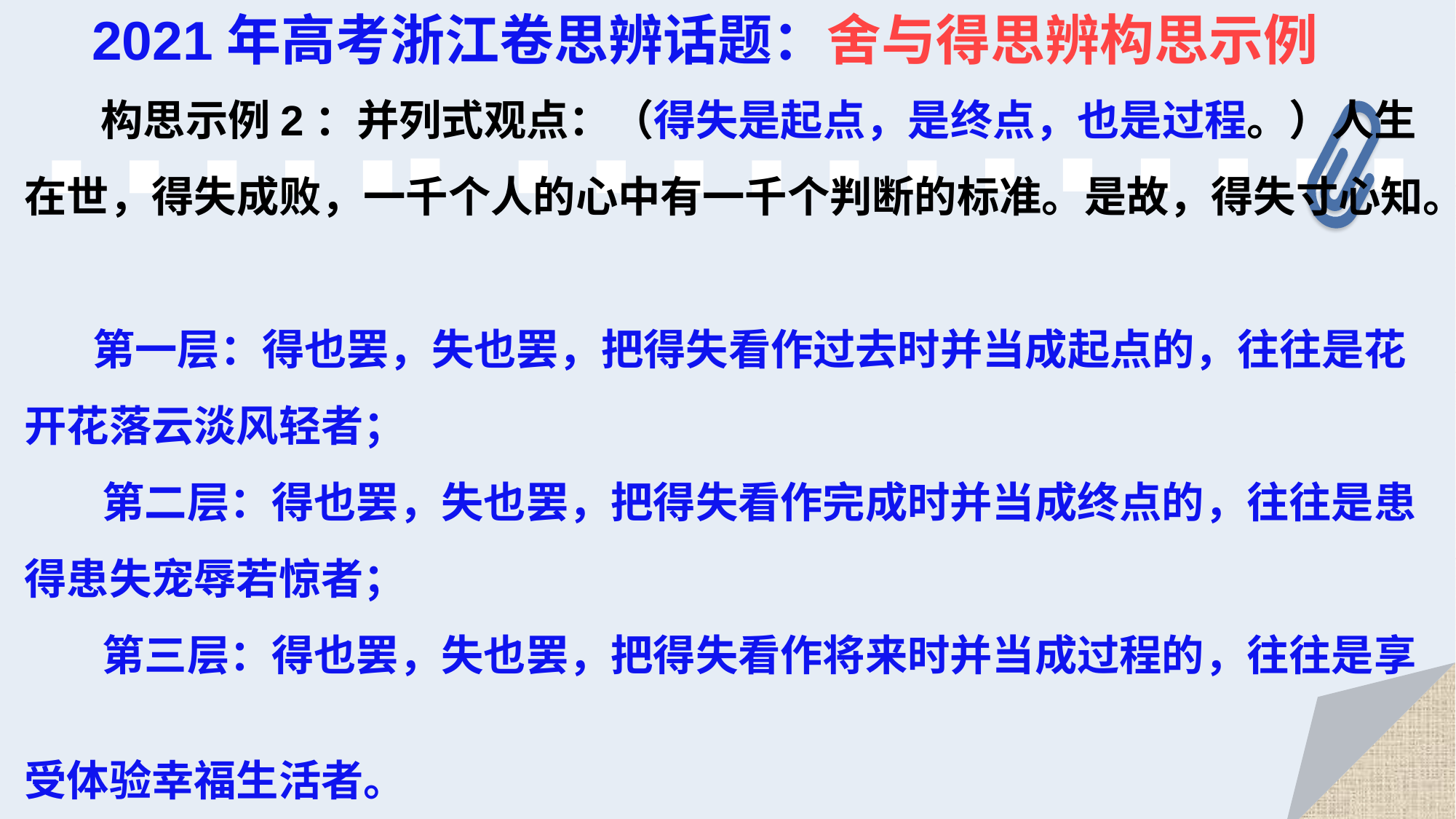

2021年高考浙江卷思辨话题：舍与得思辨构思示例

       构思示例2：并列式观点：（得失是起点，是终点，也是过程。）人生在世，得失成败，一千个人的心中有一千个判断的标准。是故，得失寸心知。
      第一层：得也罢，失也罢，把得失看作过去时并当成起点的，往往是花开花落云淡风轻者；
       第二层：得也罢，失也罢，把得失看作完成时并当成终点的，往往是患得患失宠辱若惊者；
       第三层：得也罢，失也罢，把得失看作将来时并当成过程的，往往是享受体验幸福生活者。
99